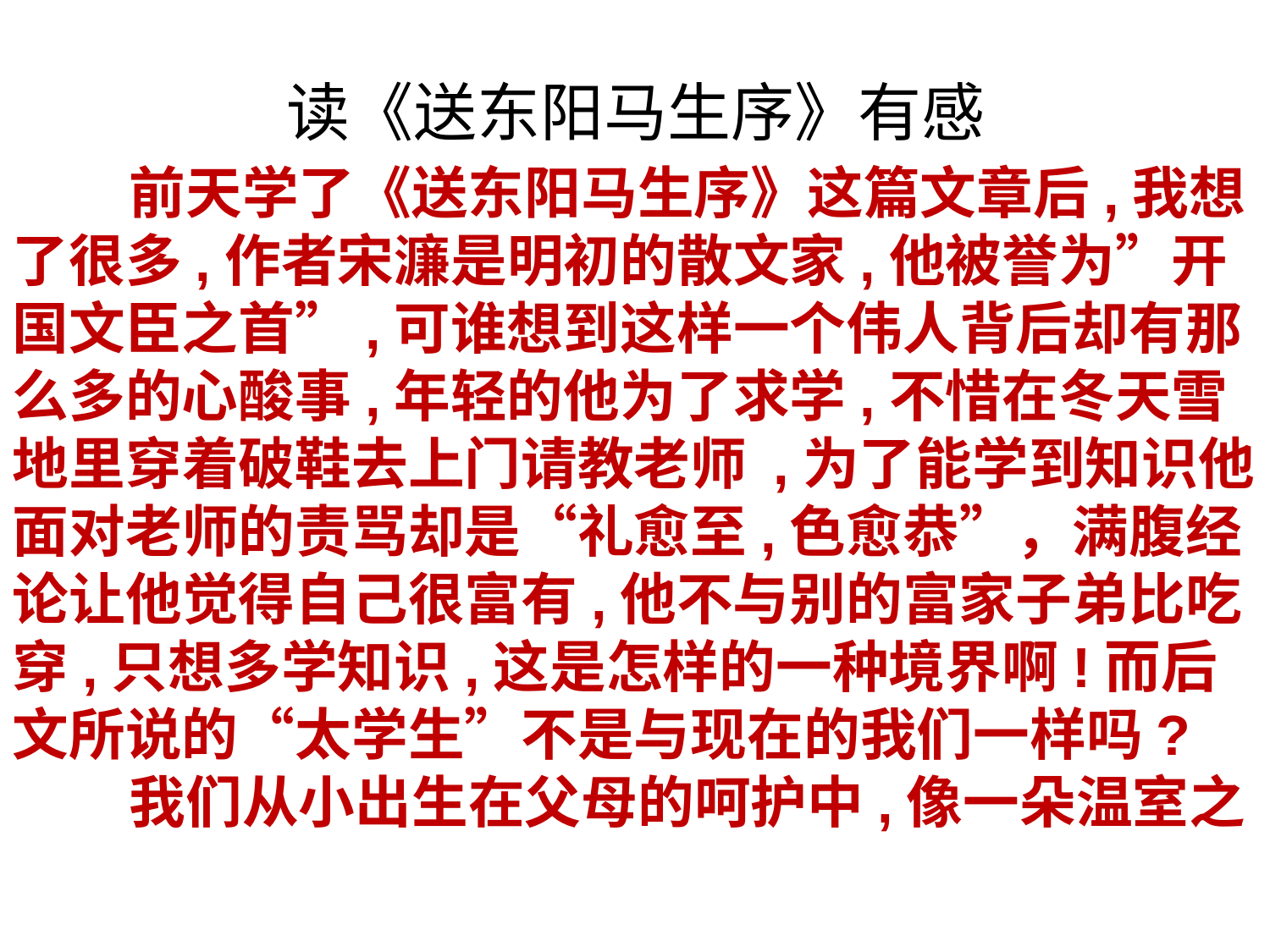

读《送东阳马生序》有感
        前天学了《送东阳马生序》这篇文章后,我想了很多,作者宋濂是明初的散文家,他被誉为”开国文臣之首”,可谁想到这样一个伟人背后却有那么多的心酸事,年轻的他为了求学,不惜在冬天雪地里穿着破鞋去上门请教老师 ,为了能学到知识他面对老师的责骂却是“礼愈至,色愈恭”，满腹经论让他觉得自己很富有,他不与别的富家子弟比吃穿,只想多学知识,这是怎样的一种境界啊!而后文所说的“太学生”不是与现在的我们一样吗?
        我们从小出生在父母的呵护中,像一朵温室之